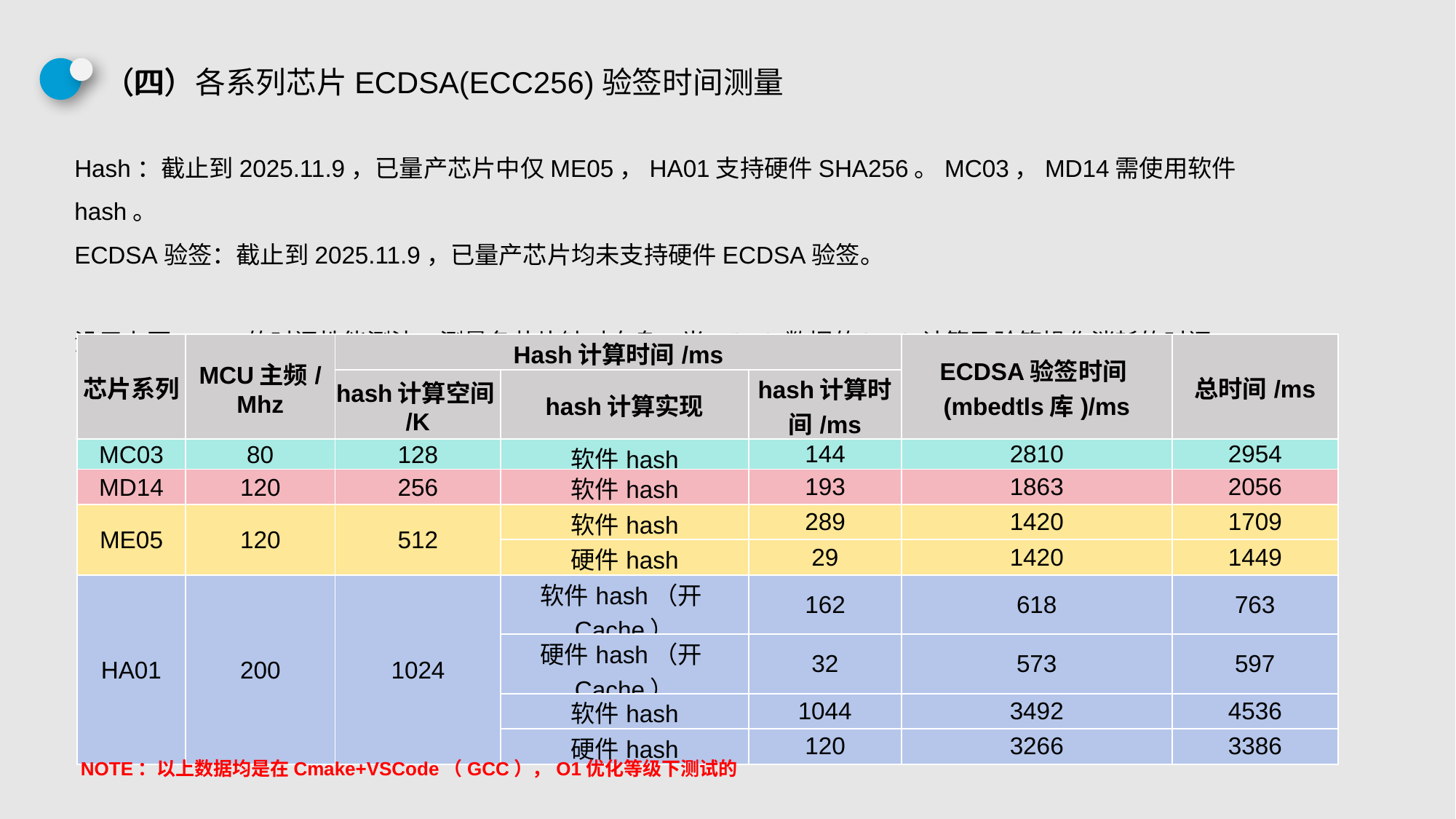

（四）各系列芯片ECDSA(ECC256)验签时间测量
（四）
Hash：截止到2025.11.9，已量产芯片中仅ME05，HA01支持硬件SHA256。MC03，MD14需使用软件hash。
ECDSA验签：截止到2025.11.9，已量产芯片均未支持硬件ECDSA验签。

沿用上页ME05的时间性能测法，测量各芯片针对自身一半Pflash数据的hash计算及验签操作消耗的时间。

| 芯片系列 | MCU主频/Mhz | Hash计算时间/ms |  |  | ECDSA验签时间(mbedtls库)/ms | 总时间/ms |
| --- | --- | --- | --- | --- | --- | --- |
|  |  | hash计算空间/K | hash计算实现 | hash计算时间/ms |  |  |
| MC03 | 80 | 128 | 软件hash | 144 | 2810 | 2954 |
| MD14 | 120 | 256 | 软件hash | 193 | 1863 | 2056 |
| ME05 | 120 | 512 | 软件hash | 289 | 1420 | 1709 |
|  |  |  | 硬件hash | 29 | 1420 | 1449 |
| HA01 | 200 | 1024 | 软件hash（开Cache） | 162 | 618 | 763 |
|  |  |  | 硬件hash（开Cache） | 32 | 573 | 597 |
|  |  |  | 软件hash | 1044 | 3492 | 4536 |
|  |  |  | 硬件hash | 120 | 3266 | 3386 |
NOTE：以上数据均是在Cmake+VSCode（GCC），O1优化等级下测试的